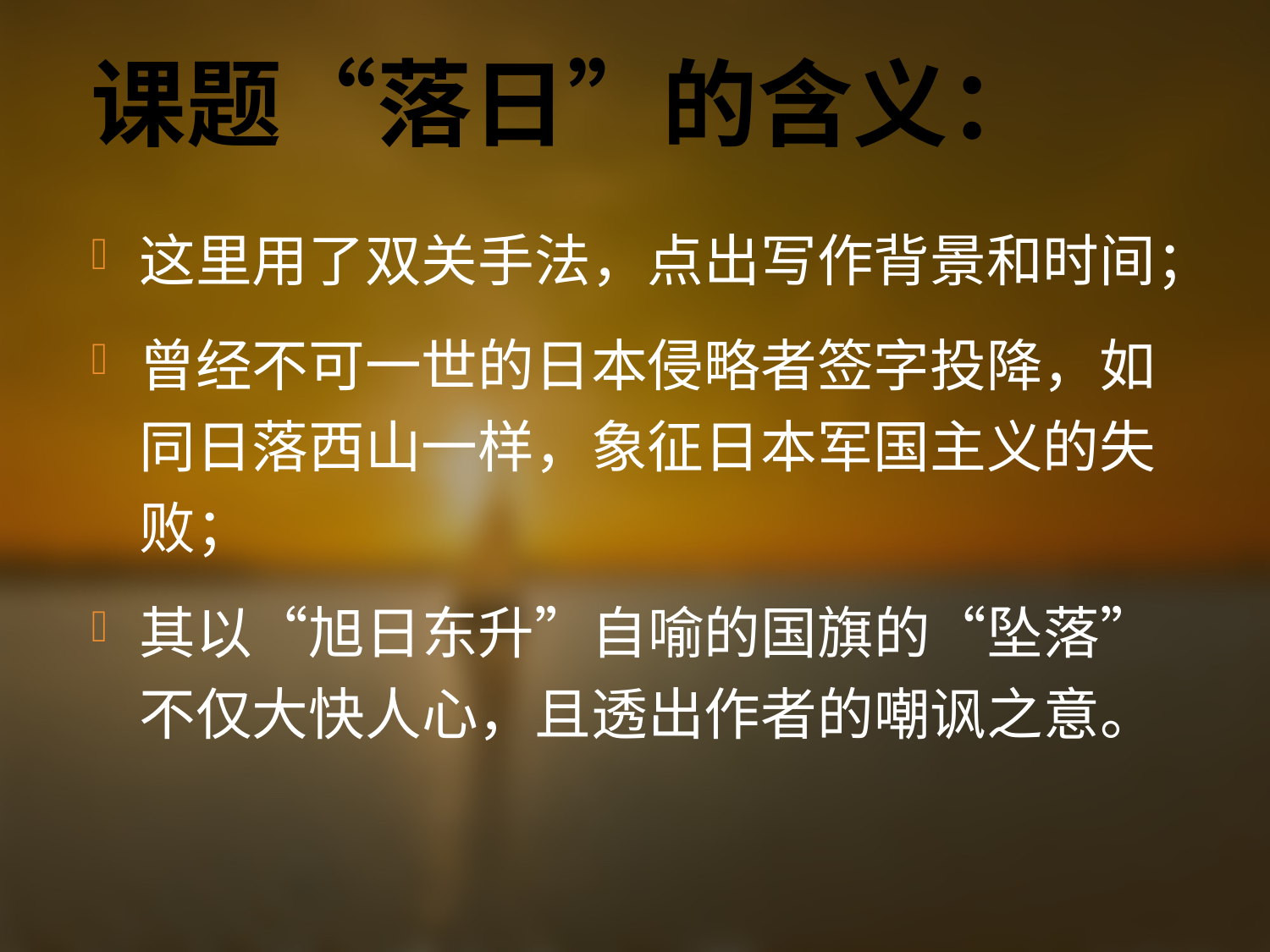

# 课题“落日”的含义：
这里用了双关手法，点出写作背景和时间；
曾经不可一世的日本侵略者签字投降，如同日落西山一样，象征日本军国主义的失败；
其以“旭日东升”自喻的国旗的“坠落”不仅大快人心，且透出作者的嘲讽之意。